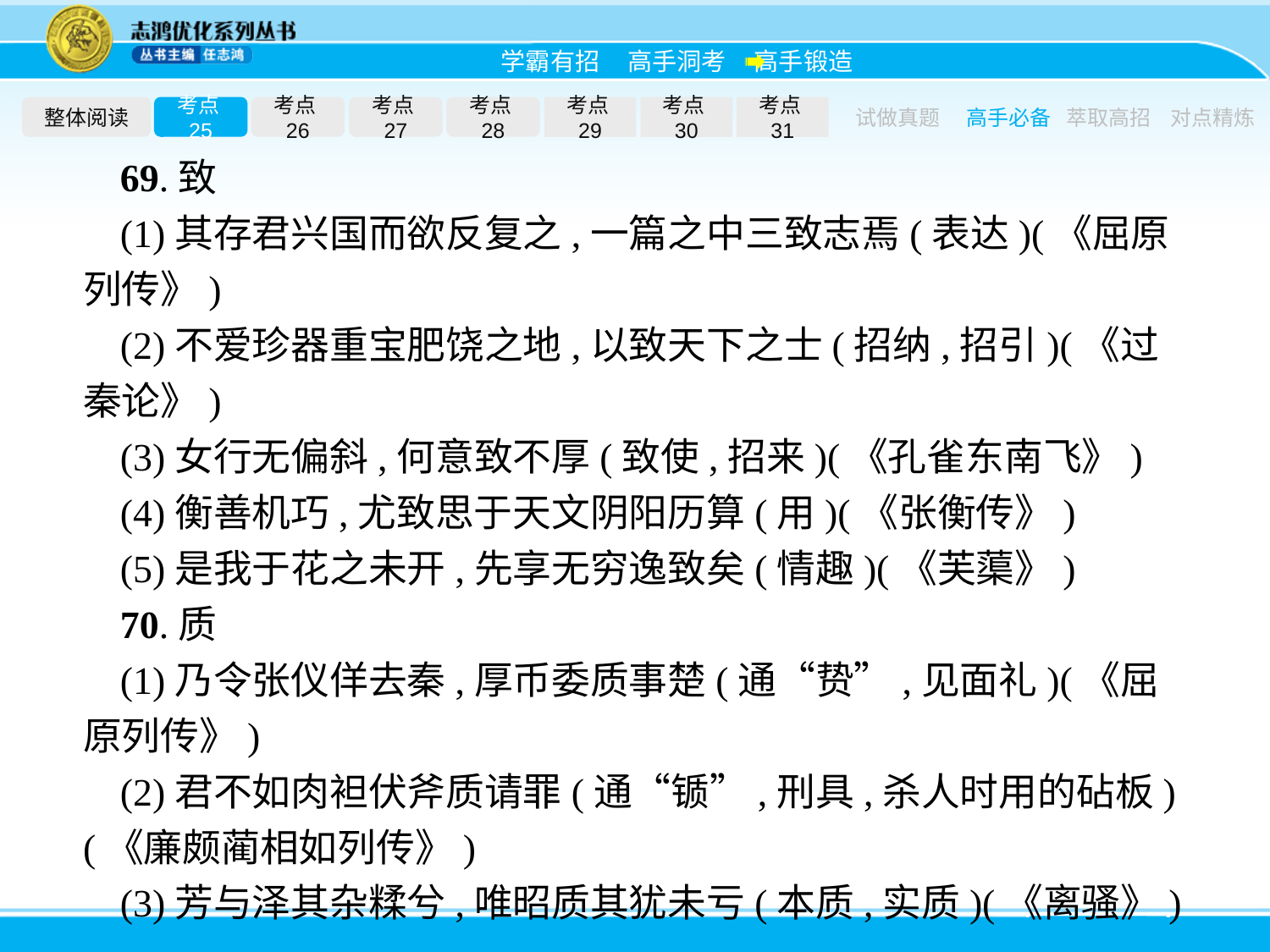

整体阅读
考点25
考点26
考点27
考点28
考点29
考点30
考点31
试做真题
高手必备
萃取高招
对点精炼
69.致
(1)其存君兴国而欲反复之,一篇之中三致志焉(表达)(《屈原列传》)
(2)不爱珍器重宝肥饶之地,以致天下之士(招纳,招引)(《过秦论》)
(3)女行无偏斜,何意致不厚(致使,招来)(《孔雀东南飞》)
(4)衡善机巧,尤致思于天文阴阳历算(用)(《张衡传》)
(5)是我于花之未开,先享无穷逸致矣(情趣)(《芙蕖》)
70.质
(1)乃令张仪佯去秦,厚币委质事楚(通“贽”,见面礼)(《屈原列传》)
(2)君不如肉袒伏斧质请罪(通“锧”,刑具,杀人时用的砧板)(《廉颇蔺相如列传》)
(3)芳与泽其杂糅兮,唯昭质其犹未亏(本质,实质)(《离骚》)